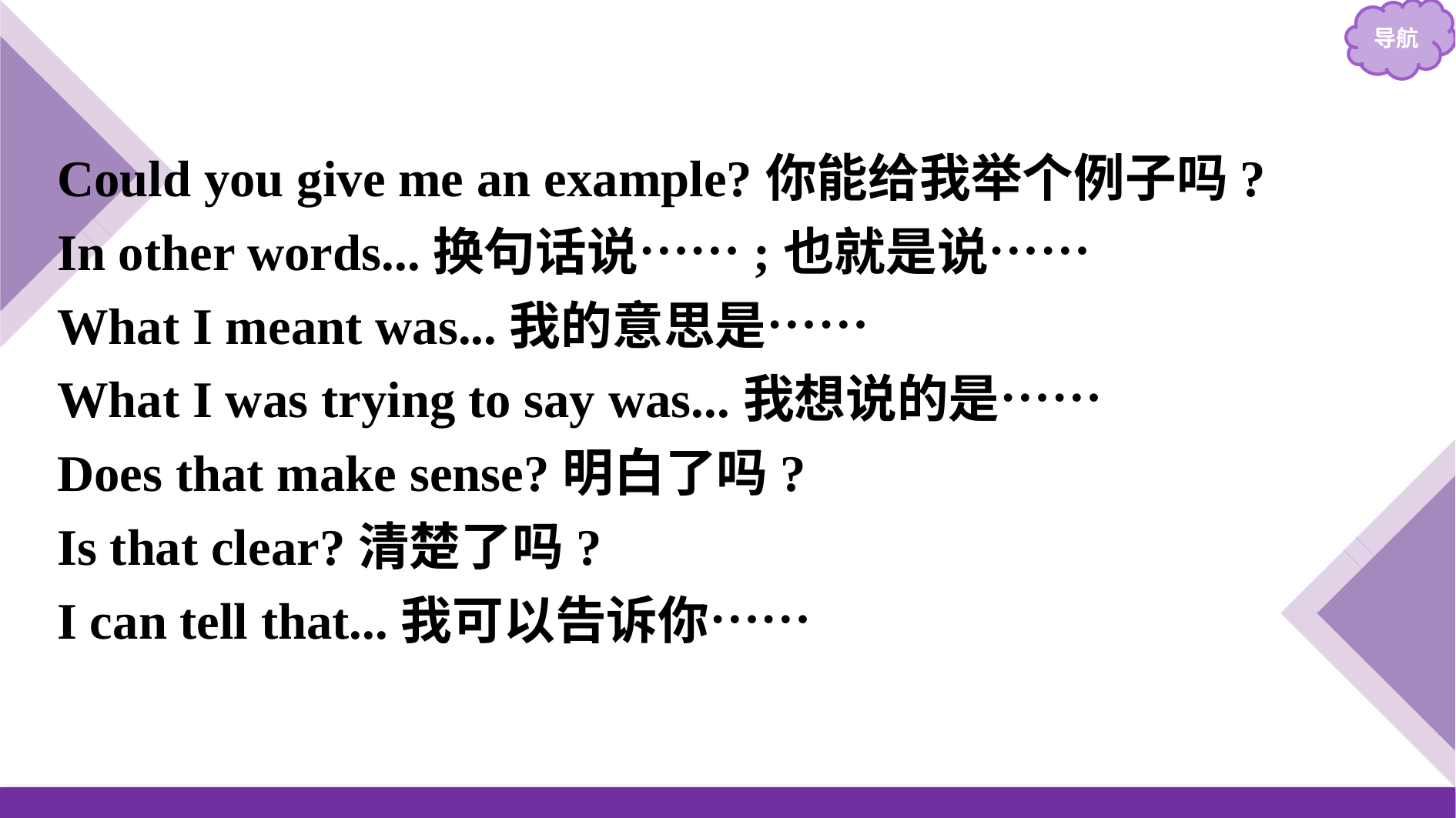

Could you give me an example?你能给我举个例子吗?
In other words...换句话说……;也就是说……
What I meant was...我的意思是……
What I was trying to say was...我想说的是……
Does that make sense?明白了吗?
Is that clear?清楚了吗?
I can tell that...我可以告诉你……